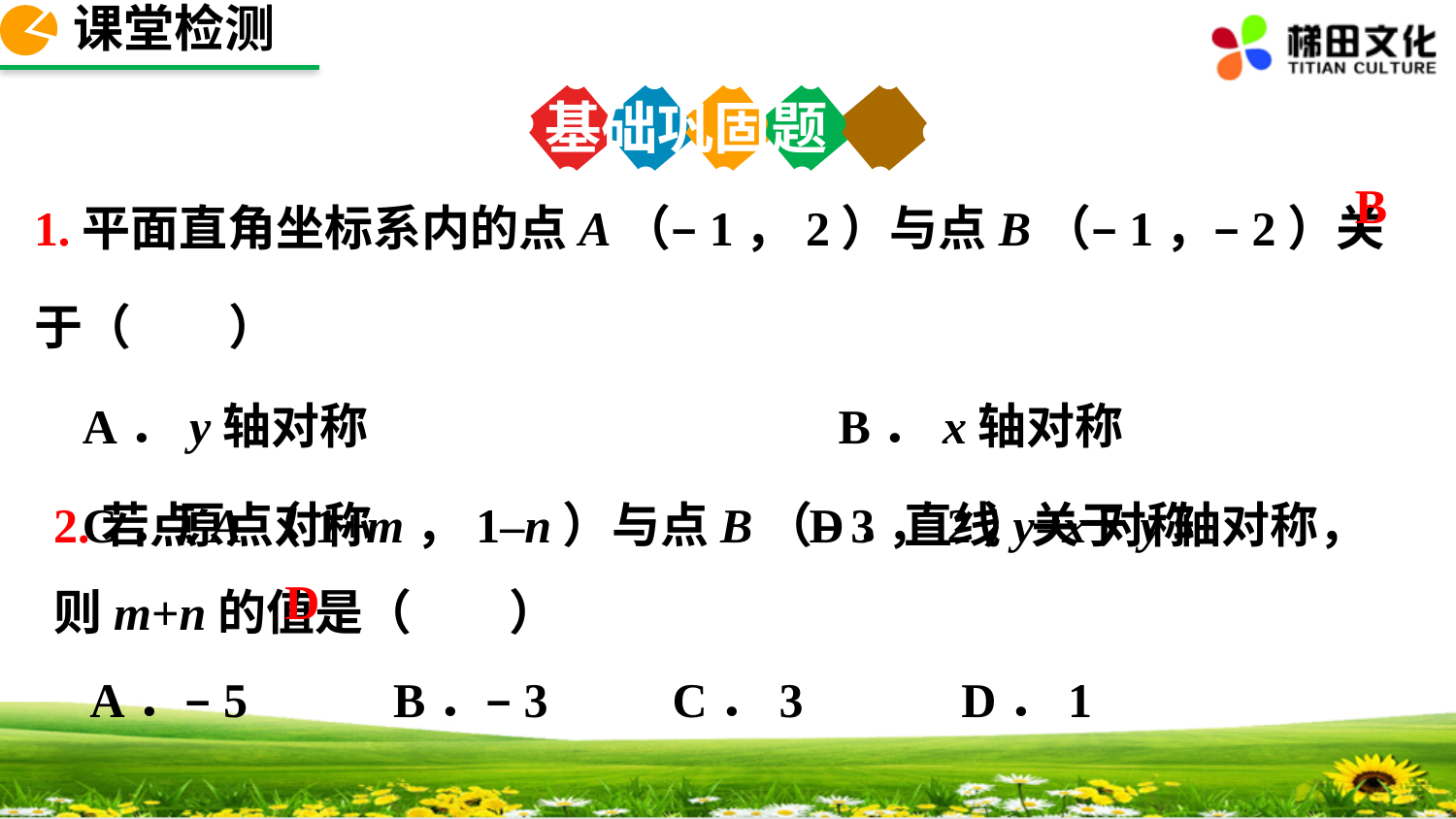

课堂检测

基础巩固题

1.平面直角坐标系内的点A（–1，2）与点B（–1，–2）关于（　　）
    A．y轴对称                                          B．x轴对称
    C．原点对称                                       D．直线y=x对称
B
2.若点A（1+m，1–n）与点B（–3，2）关于y轴对称，则m+n的值是（　　）
   A．–5	    B．–3	   C．3             D．1
D